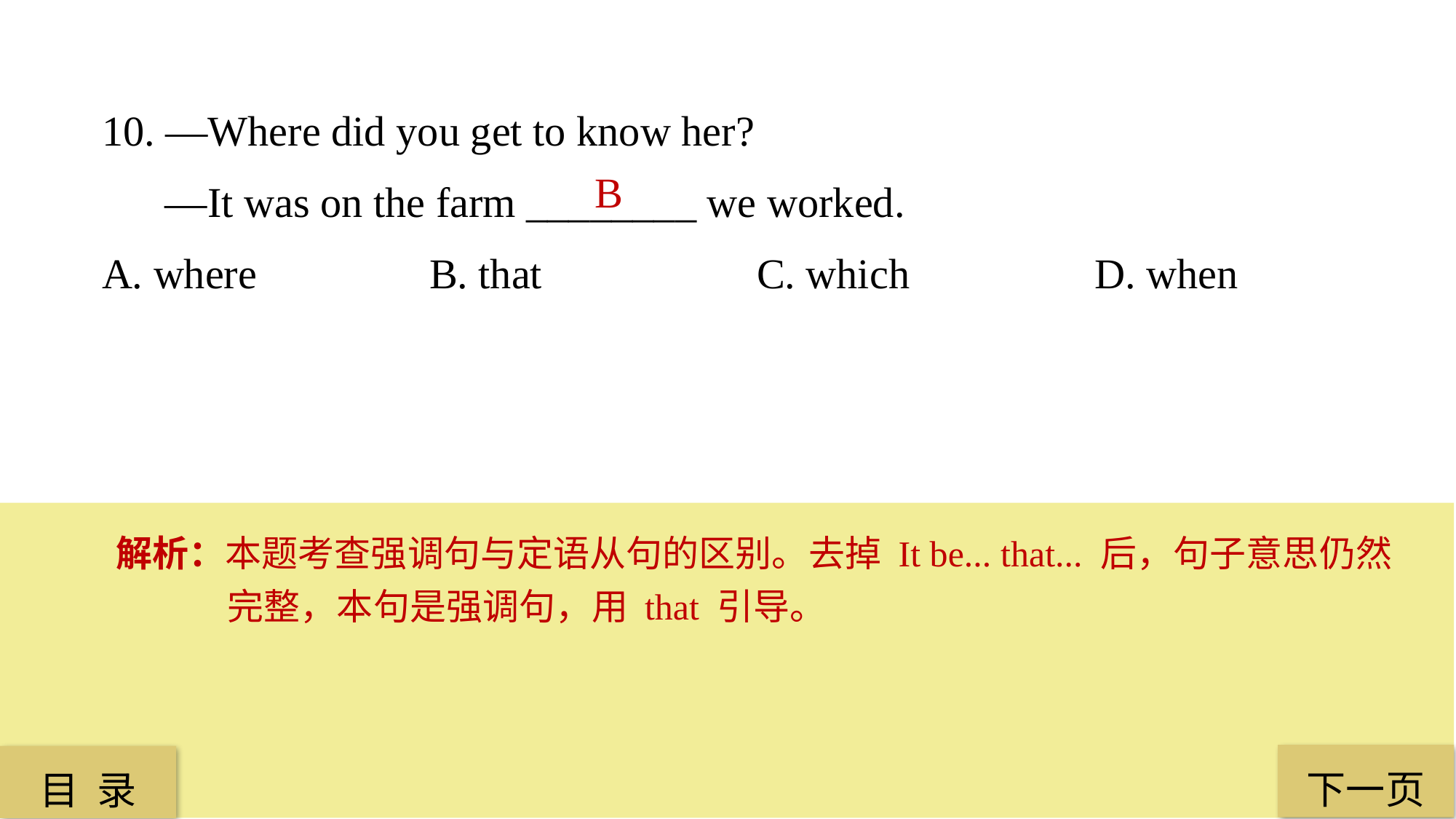

10. —Where did you get to know her?
      —It was on the farm ________ we worked.
A. where 		B. that 		C. which		 D. when
B
解析：本题考查强调句与定语从句的区别。去掉 It be... that... 后，句子意思仍然完整，本句是强调句，用 that 引导。